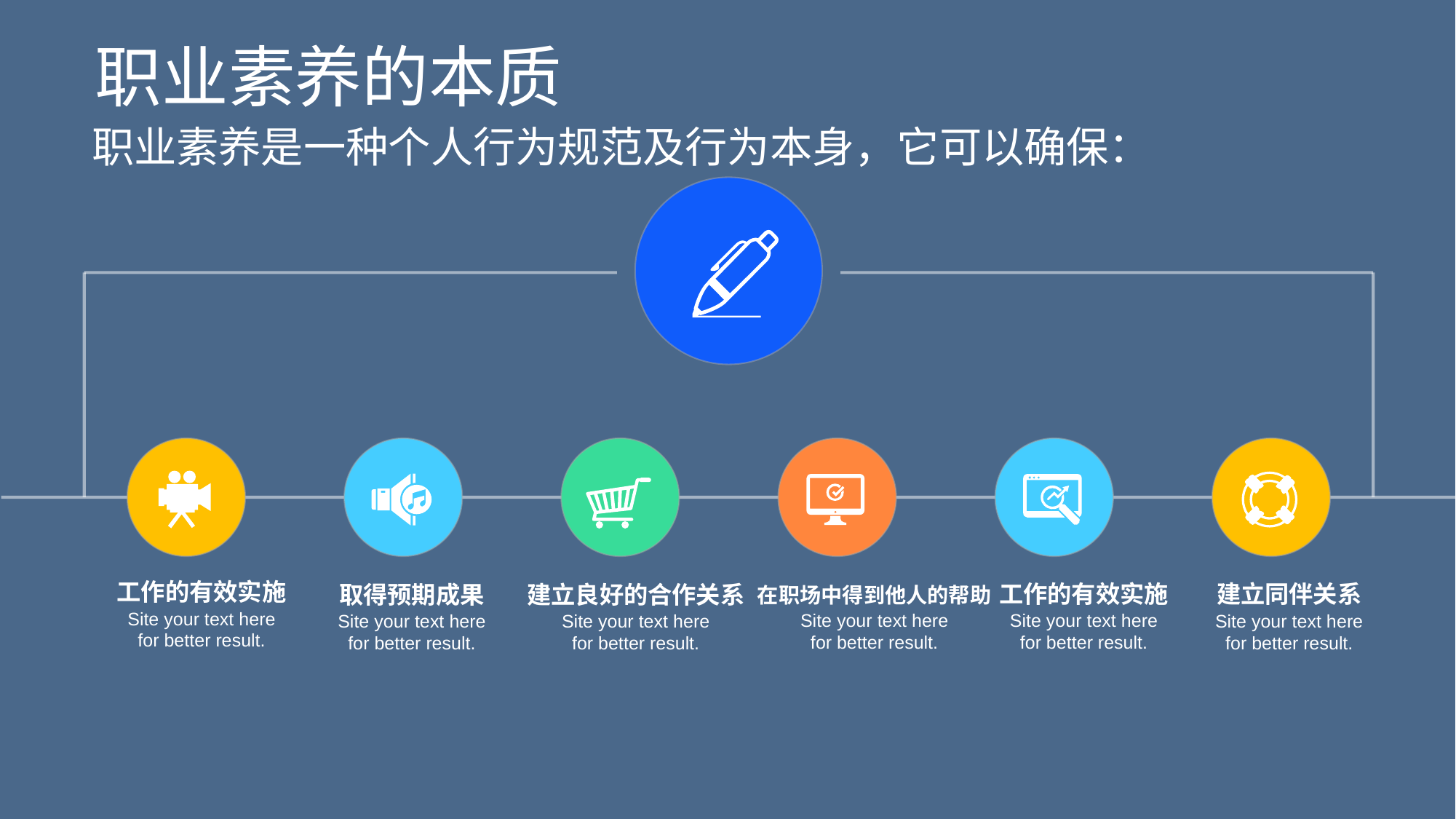

# 职业素养的本质
职业素养是一种个人行为规范及行为本身，它可以确保：

工作的有效实施
Site your text here for better result.
工作的有效实施
Site your text here for better result.
建立同伴关系
Site your text here for better result.
取得预期成果
Site your text here for better result.
建立良好的合作关系
Site your text here for better result.
在职场中得到他人的帮助
Site your text here for better result.